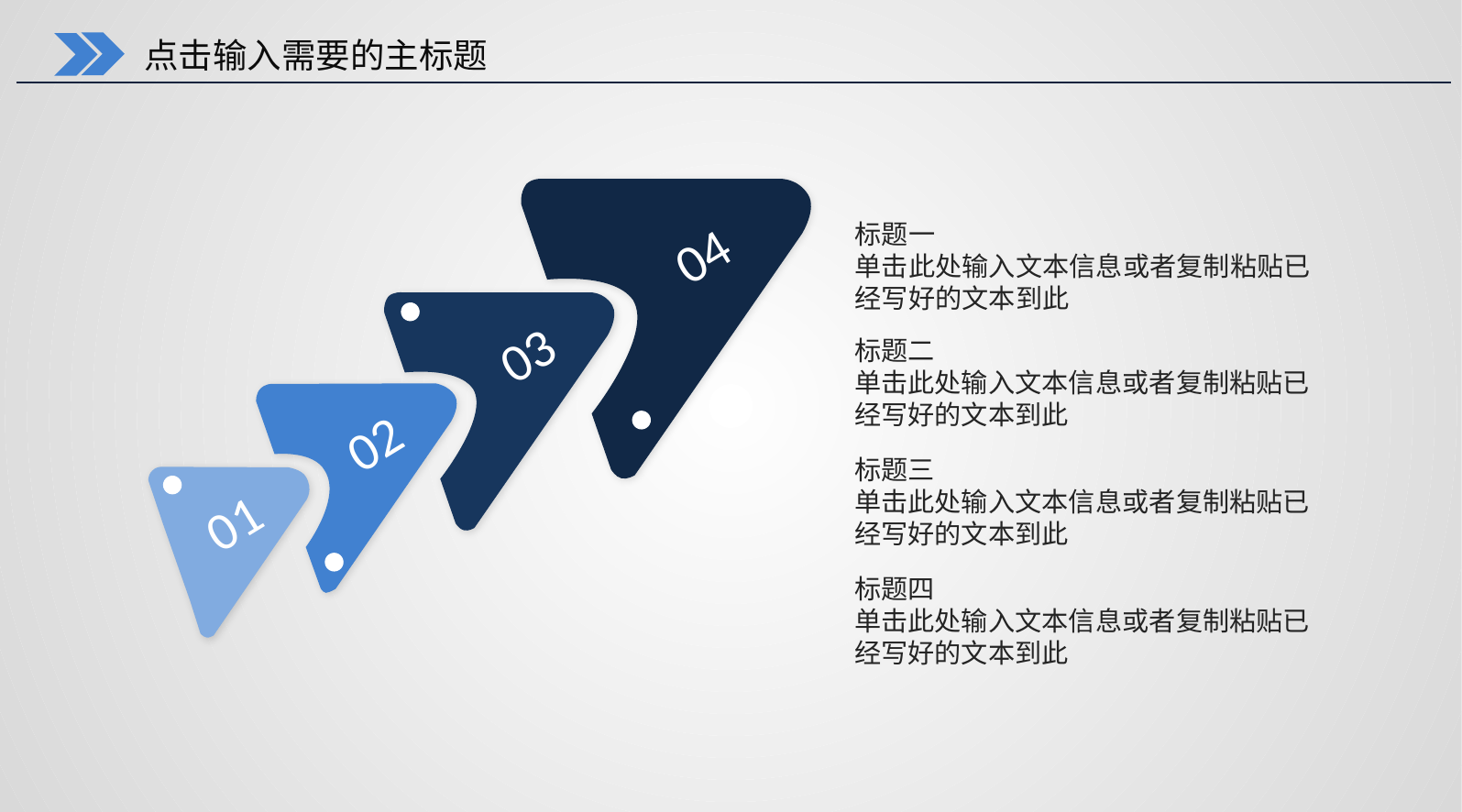

点击输入需要的主标题

04
标题一
单击此处输入文本信息或者复制粘贴已
经写好的文本到此
03

标题二
单击此处输入文本信息或者复制粘贴已
经写好的文本到此
02

01
标题三
单击此处输入文本信息或者复制粘贴已
经写好的文本到此

标题四
单击此处输入文本信息或者复制粘贴已
经写好的文本到此